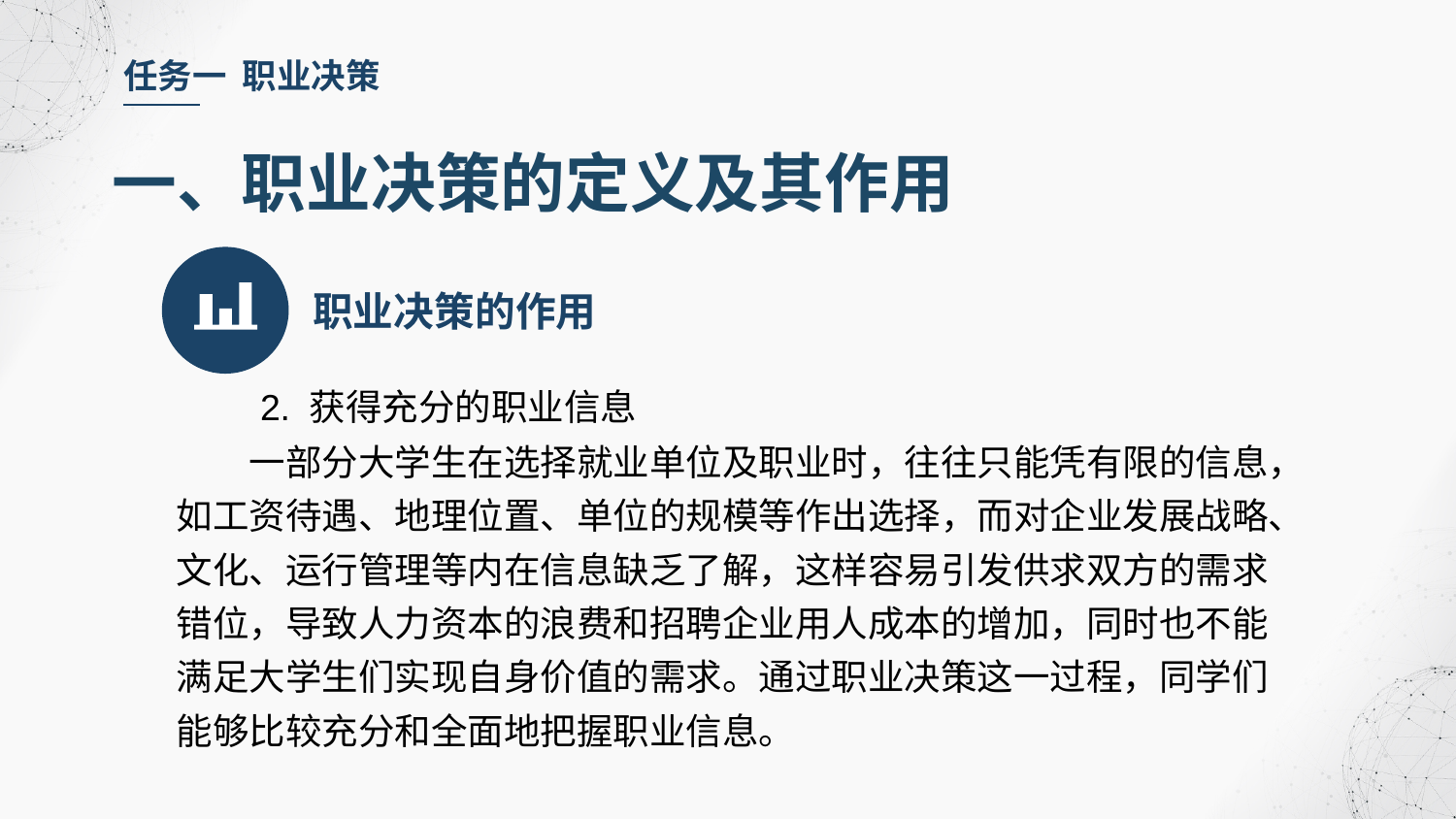

任务一  职业决策
一、职业决策的定义及其作用

职业决策的作用
 2. 获得充分的职业信息
一部分大学生在选择就业单位及职业时，往往只能凭有限的信息，如工资待遇、地理位置、单位的规模等作出选择，而对企业发展战略、文化、运行管理等内在信息缺乏了解，这样容易引发供求双方的需求错位，导致人力资本的浪费和招聘企业用人成本的增加，同时也不能满足大学生们实现自身价值的需求。通过职业决策这一过程，同学们能够比较充分和全面地把握职业信息。